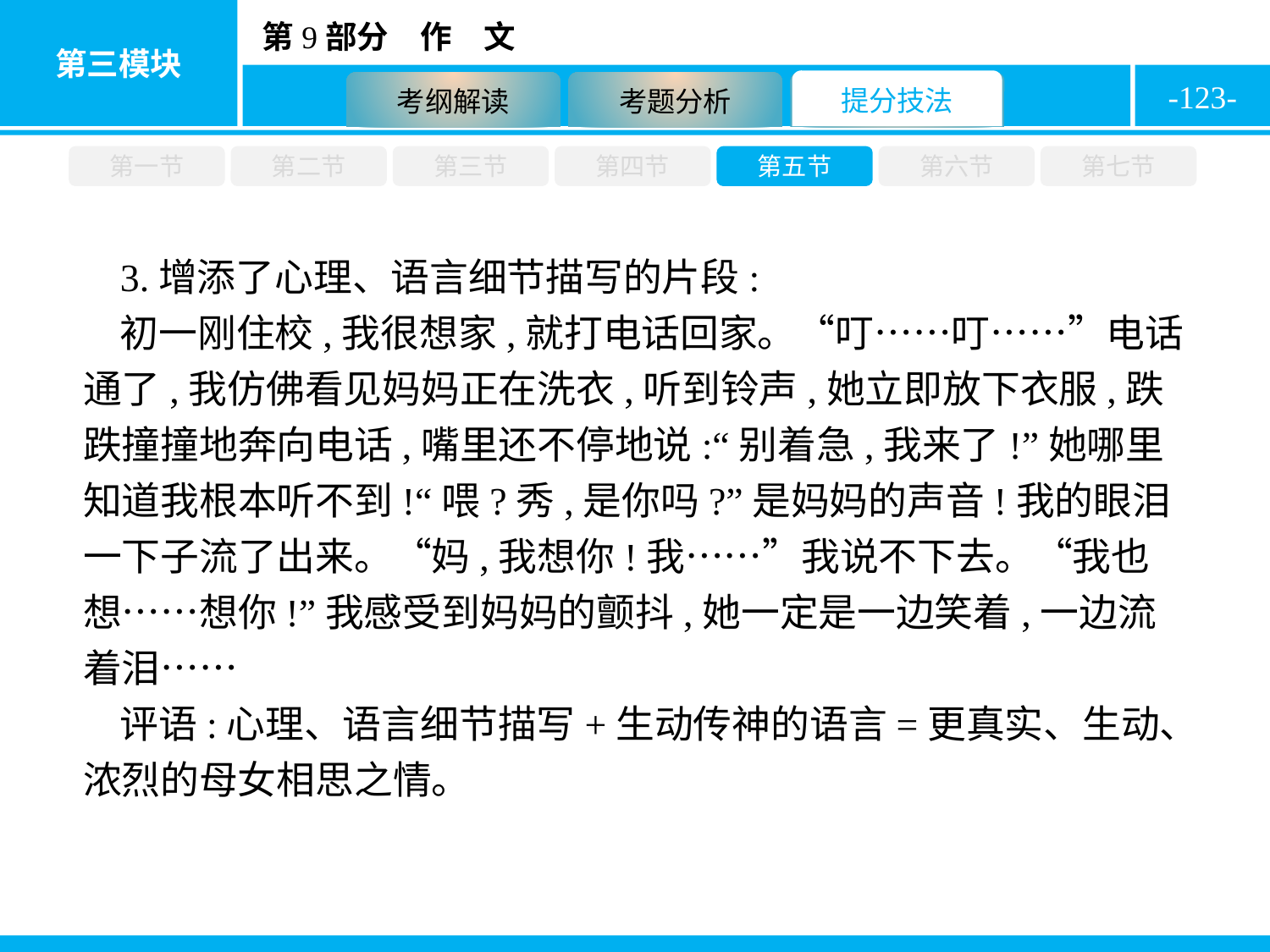

-123-
第一节
第二节
第三节
第四节
第五节
第六节
第七节
3.增添了心理、语言细节描写的片段:
初一刚住校,我很想家,就打电话回家。“叮……叮……”电话通了,我仿佛看见妈妈正在洗衣,听到铃声,她立即放下衣服,跌跌撞撞地奔向电话,嘴里还不停地说:“别着急,我来了!”她哪里知道我根本听不到!“喂?秀,是你吗?”是妈妈的声音!我的眼泪一下子流了出来。“妈,我想你!我……”我说不下去。“我也想……想你!”我感受到妈妈的颤抖,她一定是一边笑着,一边流着泪……
评语:心理、语言细节描写+生动传神的语言=更真实、生动、浓烈的母女相思之情。